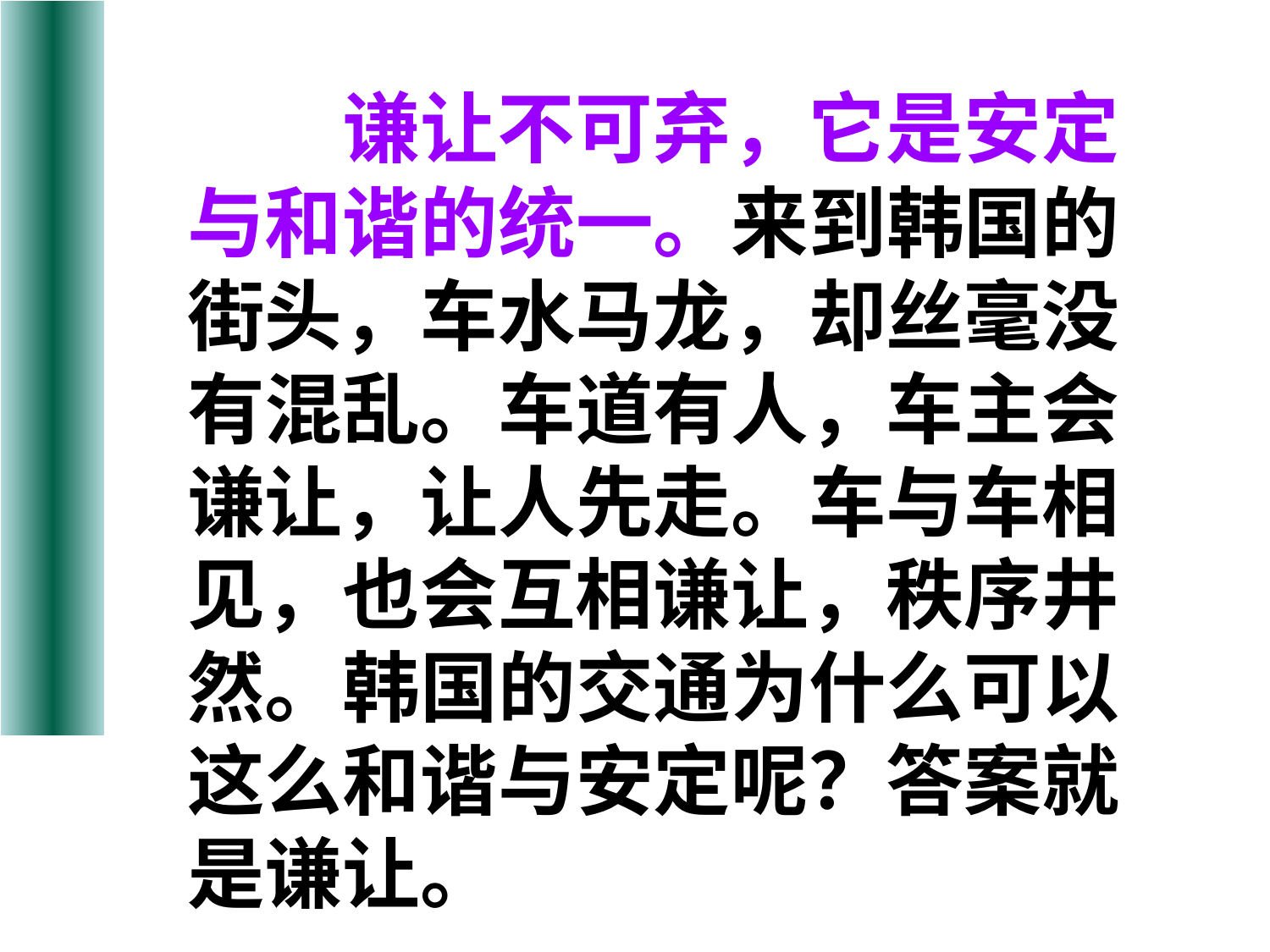

谦让不可弃，它是安定与和谐的统一。来到韩国的街头，车水马龙，却丝毫没有混乱。车道有人，车主会谦让，让人先走。车与车相见，也会互相谦让，秩序井然。韩国的交通为什么可以这么和谐与安定呢？答案就是谦让。